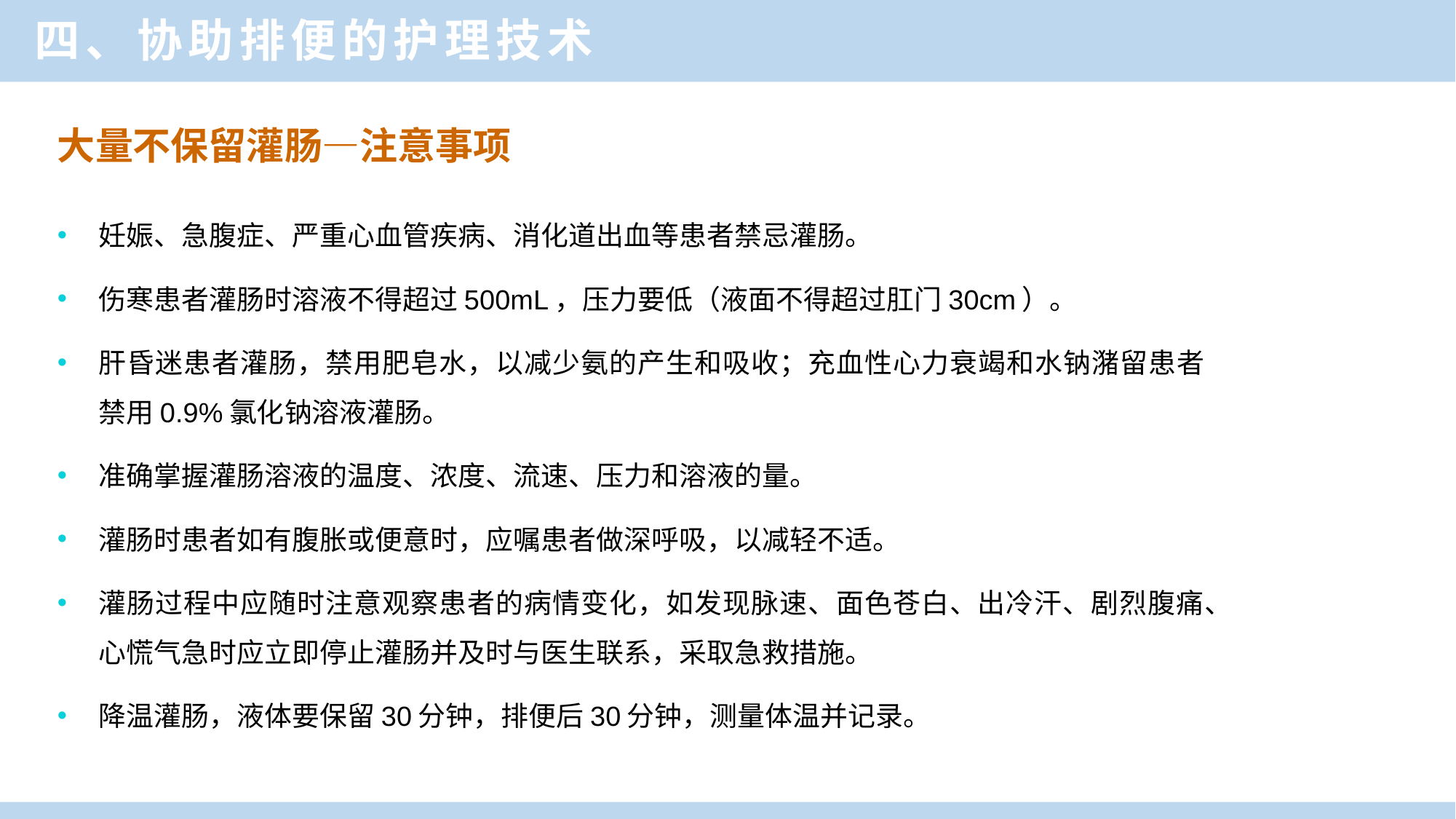

四、协助排便的护理技术
大量不保留灌肠—注意事项
妊娠、急腹症、严重心血管疾病、消化道出血等患者禁忌灌肠。
伤寒患者灌肠时溶液不得超过500mL，压力要低（液面不得超过肛门30cm）。
肝昏迷患者灌肠，禁用肥皂水，以减少氨的产生和吸收；充血性心力衰竭和水钠潴留患者禁用0.9%氯化钠溶液灌肠。
准确掌握灌肠溶液的温度、浓度、流速、压力和溶液的量。
灌肠时患者如有腹胀或便意时，应嘱患者做深呼吸，以减轻不适。
灌肠过程中应随时注意观察患者的病情变化，如发现脉速、面色苍白、出冷汗、剧烈腹痛、心慌气急时应立即停止灌肠并及时与医生联系，采取急救措施。
降温灌肠，液体要保留30分钟，排便后30分钟，测量体温并记录。